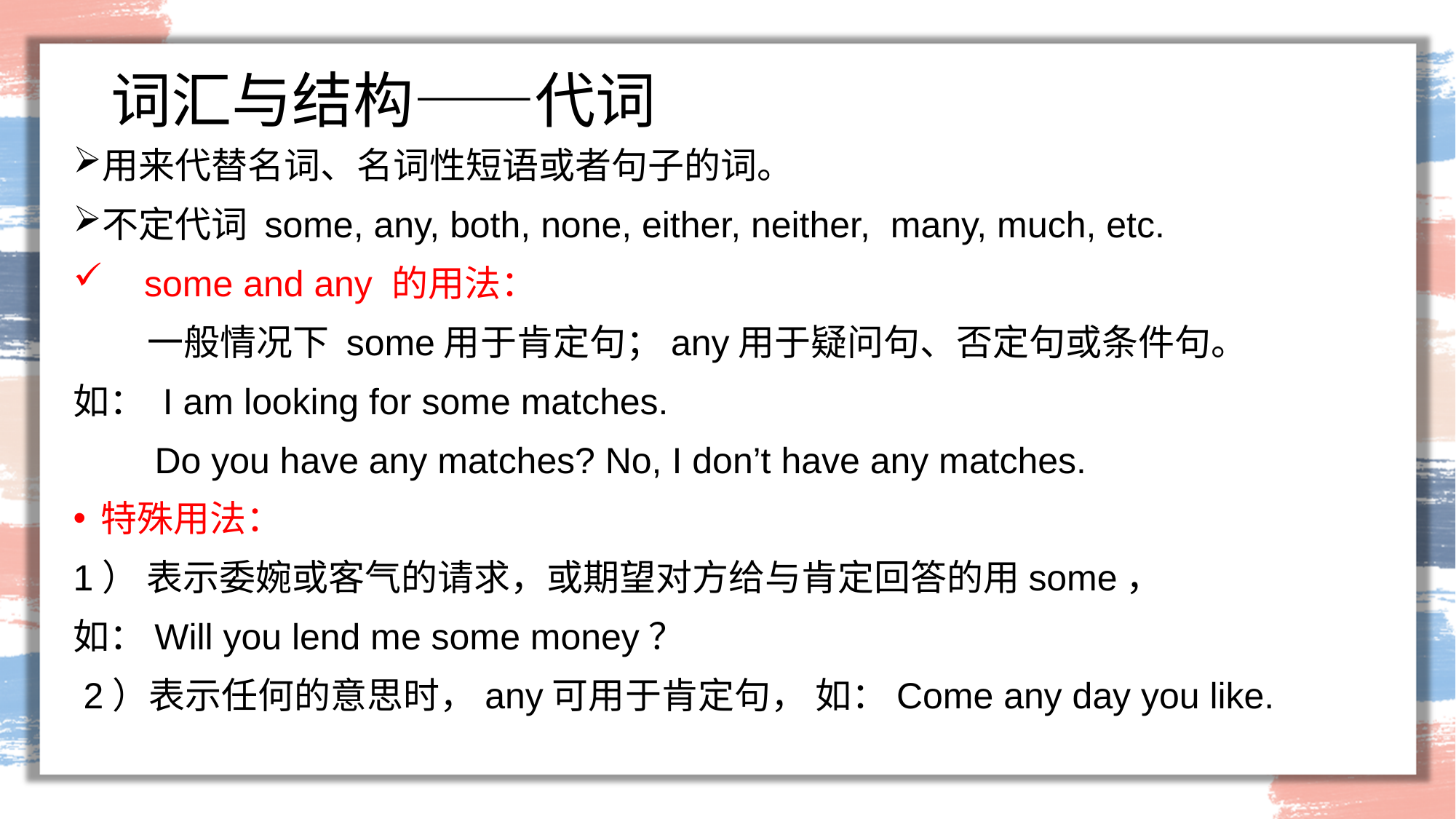

# 词汇与结构——代词
用来代替名词、名词性短语或者句子的词。
不定代词 some, any, both, none, either, neither,  many, much, etc.
    some and any 的用法：
        一般情况下 some用于肯定句；any用于疑问句、否定句或条件句。
如： I am looking for some matches.
        Do you have any matches? No, I don’t have any matches.
特殊用法：
1） 表示委婉或客气的请求，或期望对方给与肯定回答的用some，
如：Will you lend me some money？
 2）表示任何的意思时，any可用于肯定句， 如：Come any day you like.